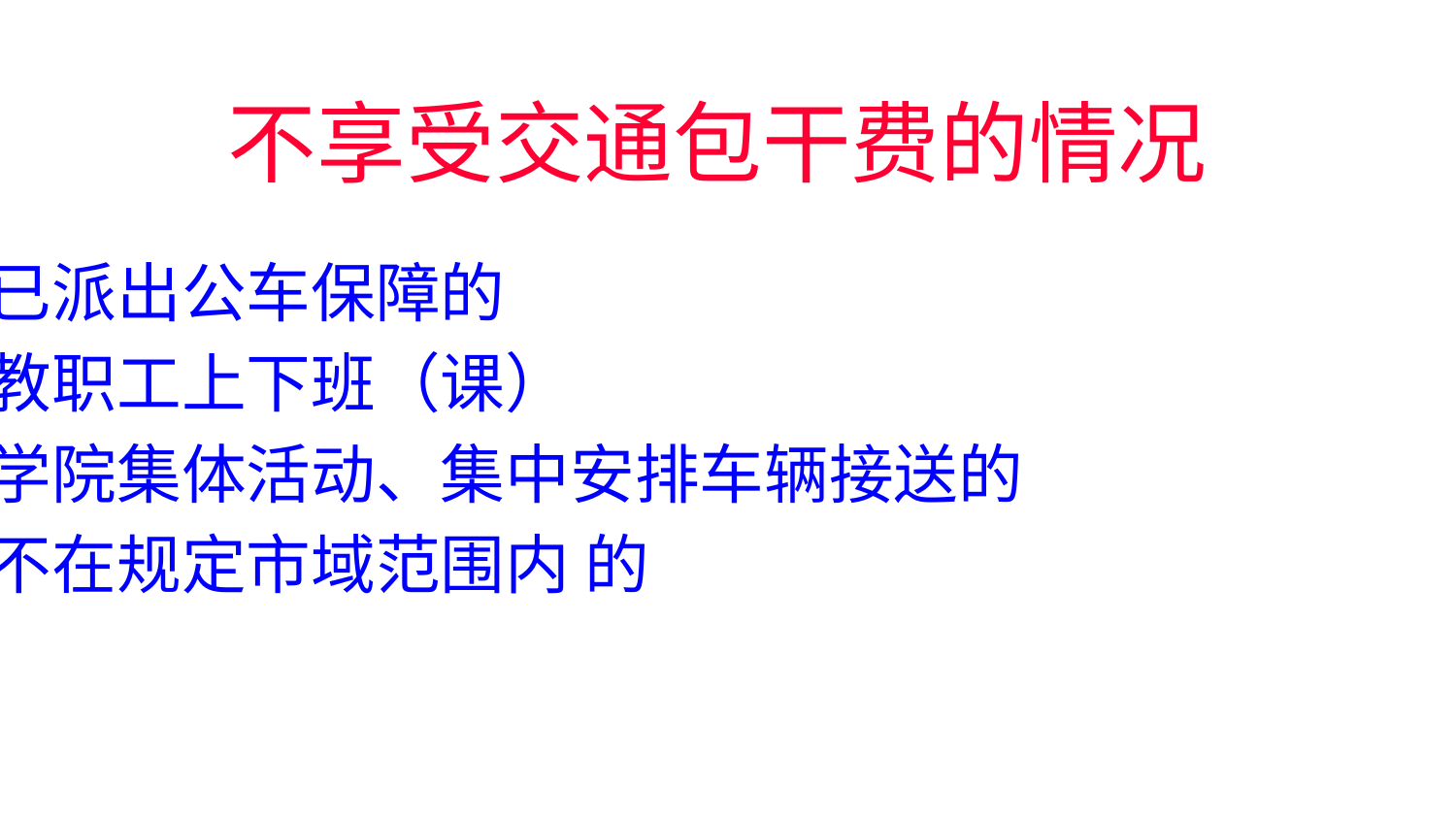

不享受交通包干费的情况
已派出公车保障的
教职工上下班（课）
学院集体活动、集中安排车辆接送的
不在规定市域范围内 的